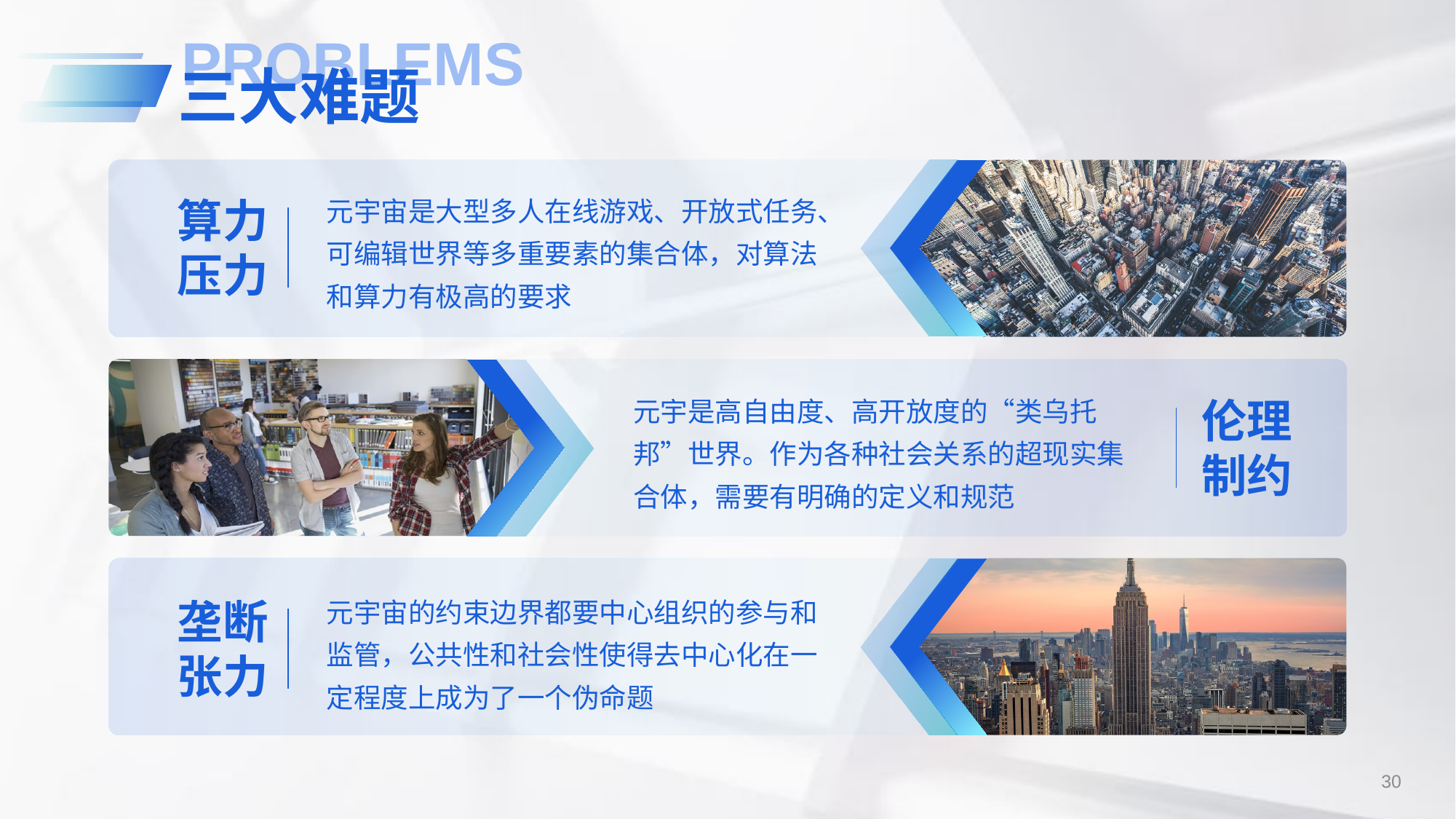

PROBLEMS
三大难题

元宇宙是大型多人在线游戏、开放式任务、可编辑世界等多重要素的集合体，对算法和算力有极高的要求
算力
压力

元宇是高自由度、高开放度的“类乌托邦”世界。作为各种社会关系的超现实集合体，需要有明确的定义和规范
伦理
制约

元宇宙的约束边界都要中心组织的参与和监管，公共性和社会性使得去中心化在一定程度上成为了一个伪命题
垄断
张力
30